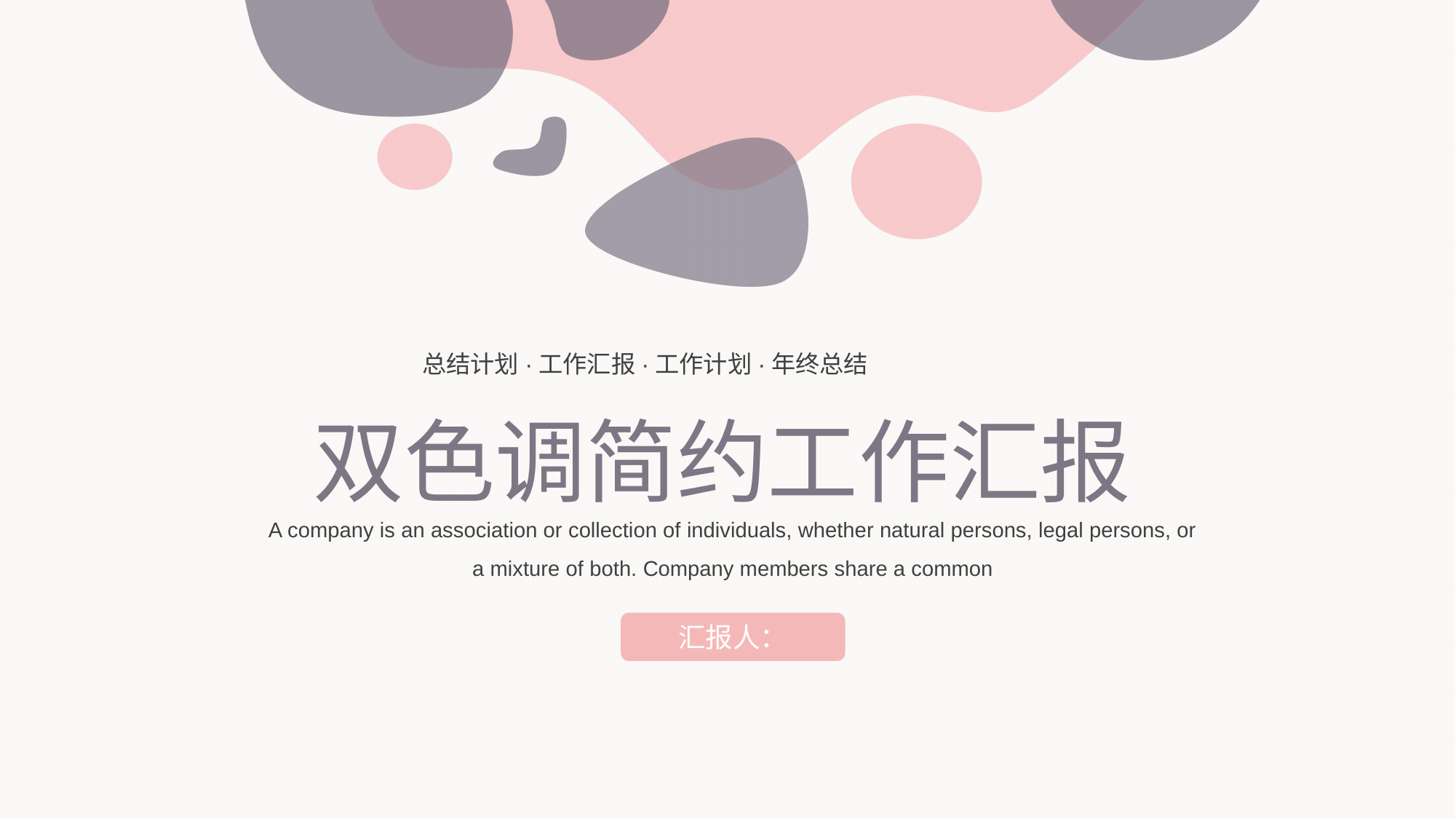

总结计划·工作汇报·工作计划·年终总结
双色调简约工作汇报
A company is an association or collection of individuals, whether natural persons, legal persons, or a mixture of both. Company members share a common
汇报人：